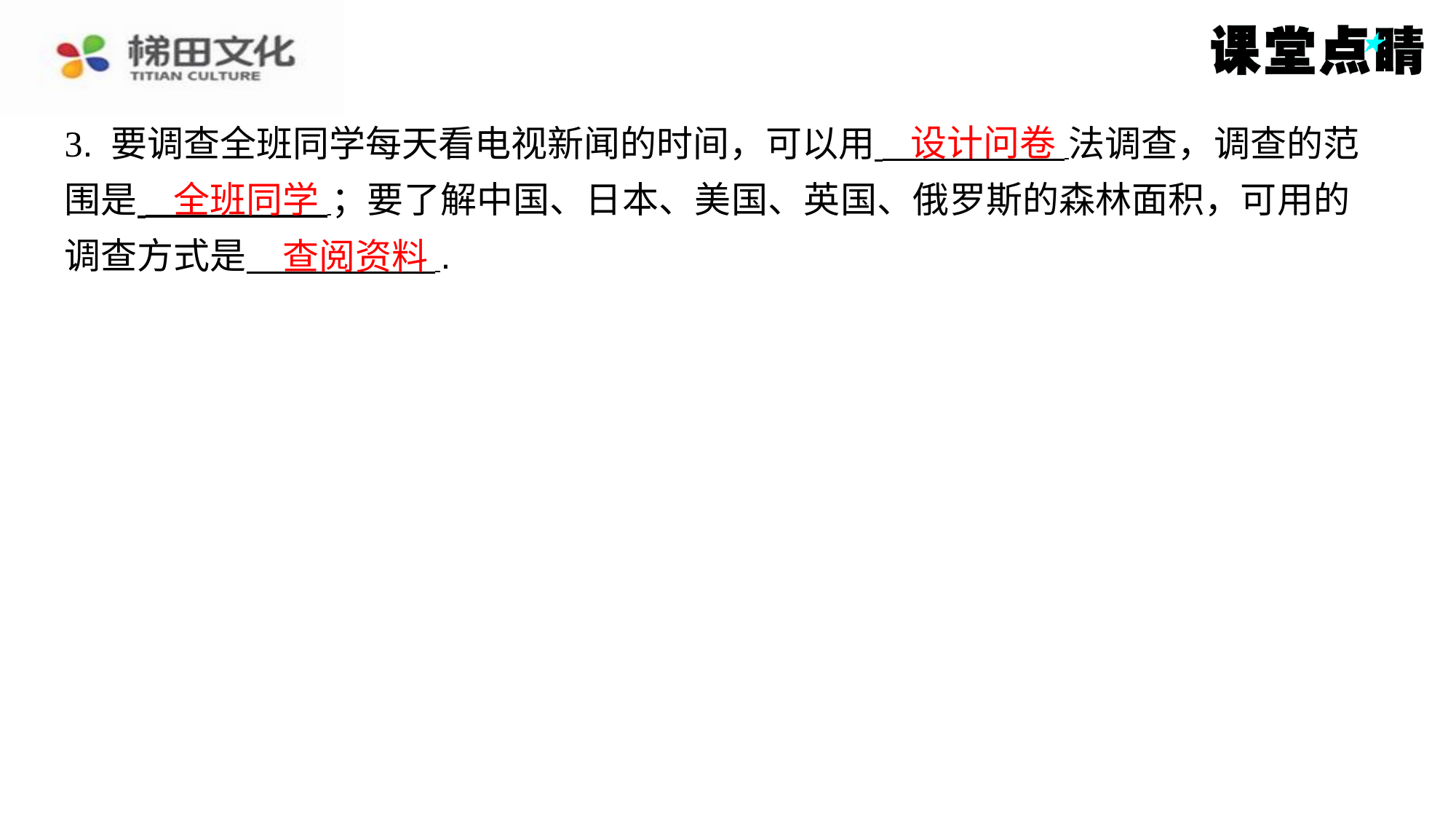

设计问卷
3. 要调查全班同学每天看电视新闻的时间，可以用                             法调查，调查的范
围是                             ；要了解中国、日本、美国、英国、俄罗斯的森林面积，可用的
调查方式是                             ⁠.
全班同学
查阅资料